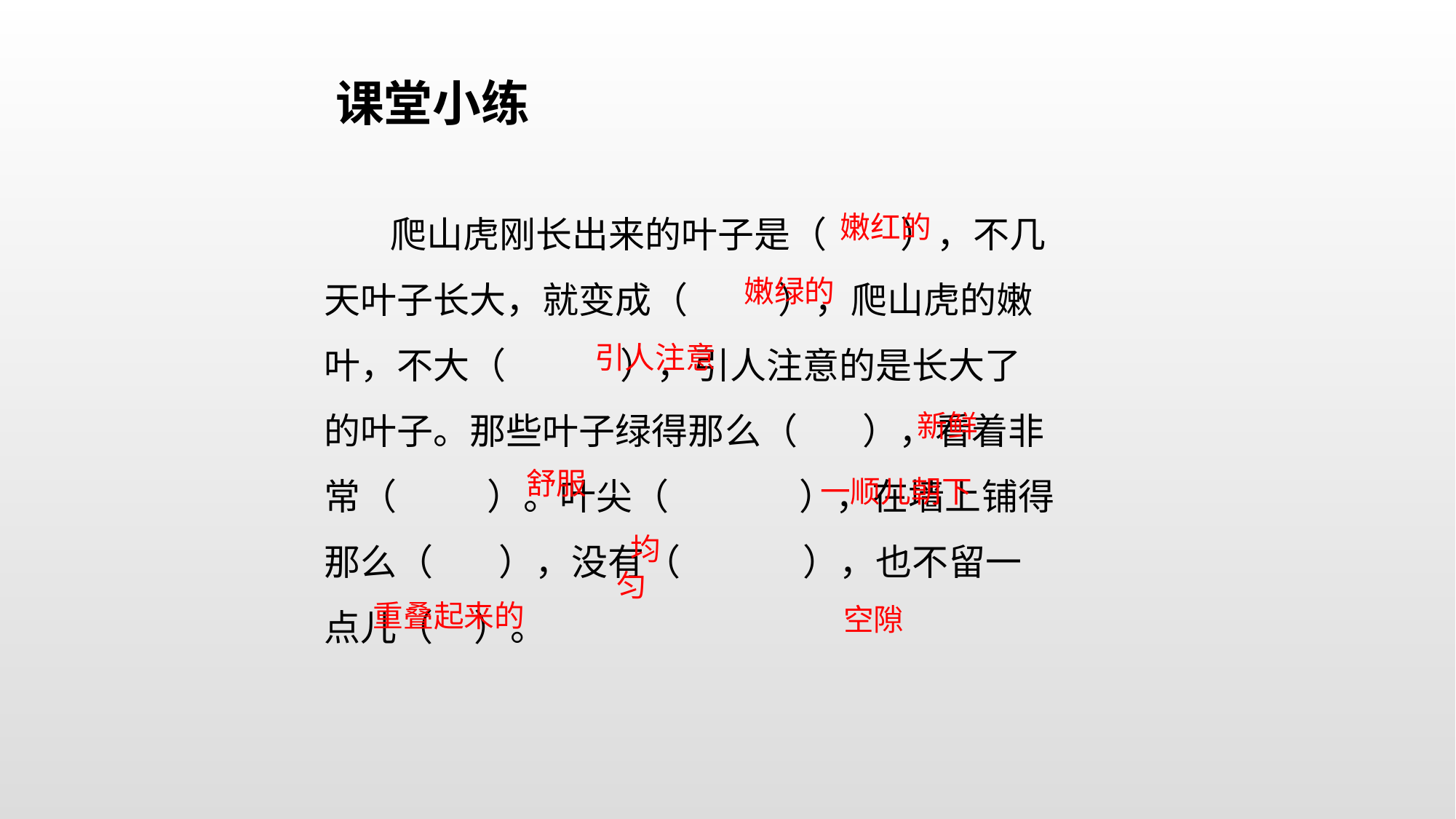

课堂小练
       爬山虎刚长出来的叶子是（         ），不几天叶子长大，就变成（           ），爬山虎的嫩叶，不大（              ），引人注意的是长大了的叶子。那些叶子绿得那么（        ），看着非常（           ）。叶尖（                ），在墙上铺得那么（        ），没有（               ），也不留一点儿（     ）。
嫩红的

嫩绿的
引人注意
新鲜
舒服
一顺儿朝下
 均匀
重叠起来的
  空隙